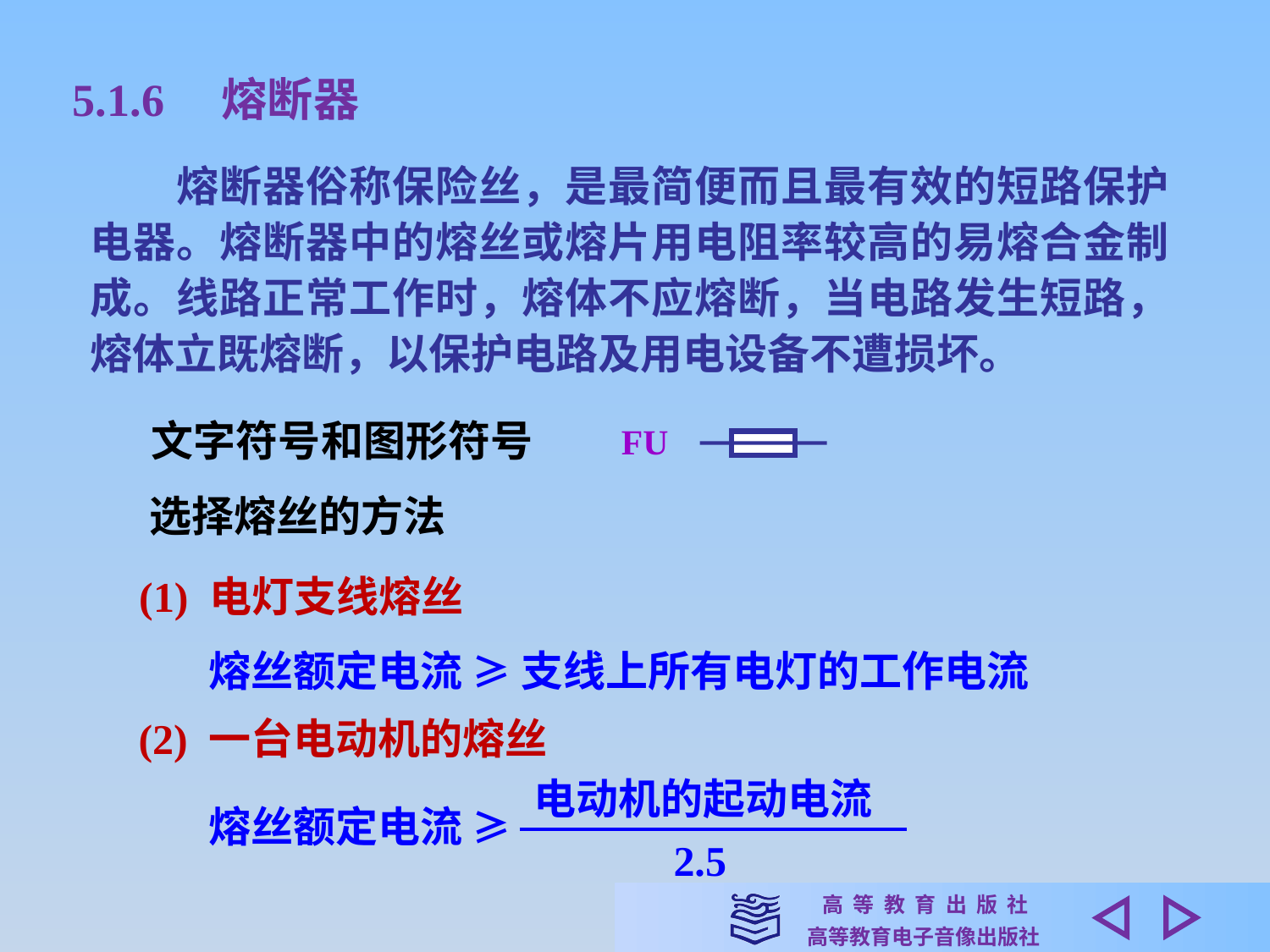

5.1.6　熔断器
　　熔断器俗称保险丝，是最简便而且最有效的短路保护电器。熔断器中的熔丝或熔片用电阻率较高的易熔合金制成。线路正常工作时，熔体不应熔断，当电路发生短路，熔体立既熔断，以保护电路及用电设备不遭损坏。
文字符号和图形符号
FU

选择熔丝的方法
(1) 电灯支线熔丝
熔丝额定电流 ≥ 支线上所有电灯的工作电流
(2) 一台电动机的熔丝
电动机的起动电流
熔丝额定电流 ≥
2.5